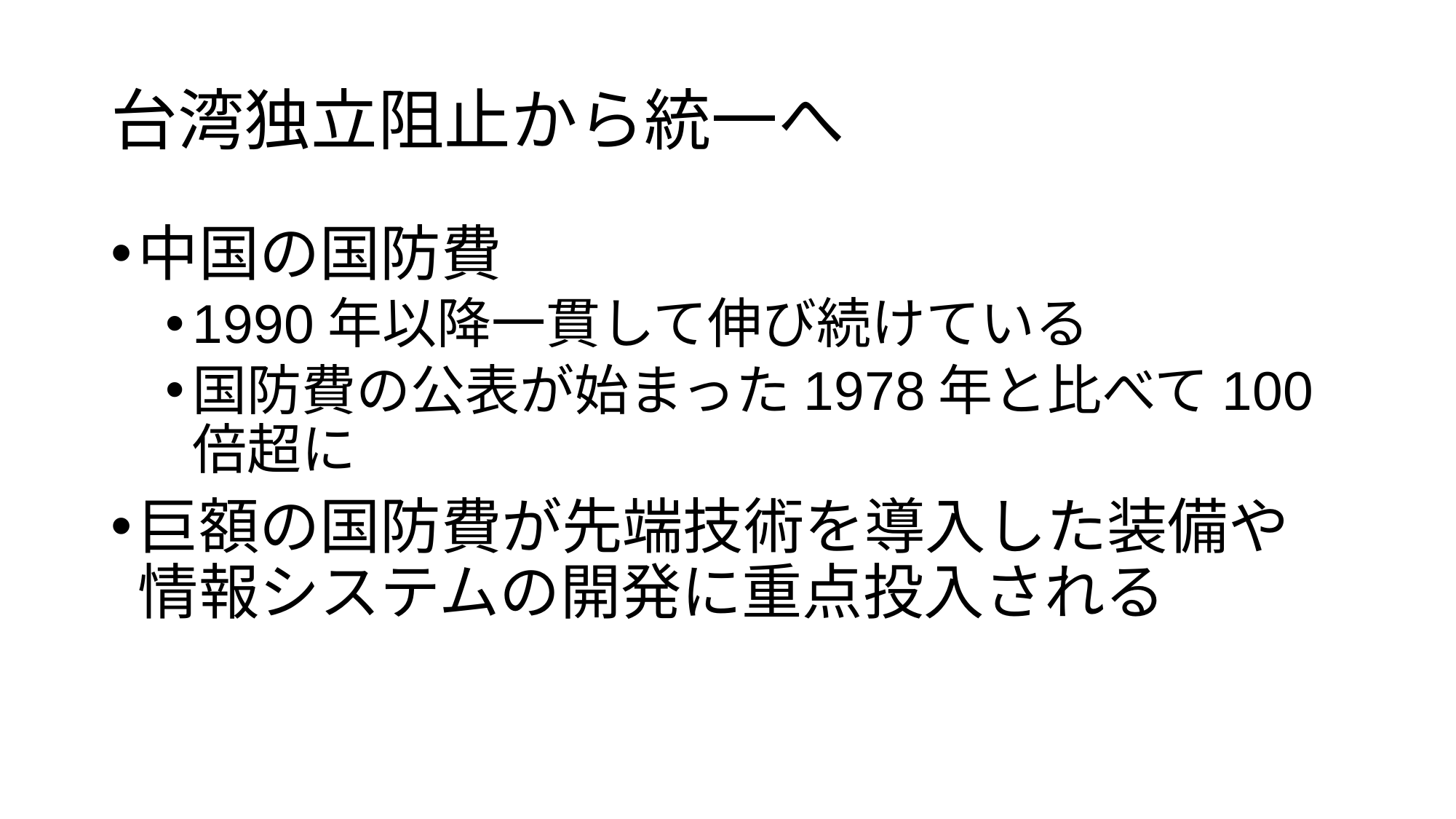

# 台湾独立阻止から統一へ
中国の国防費
1990年以降一貫して伸び続けている
国防費の公表が始まった1978年と比べて100倍超に
巨額の国防費が先端技術を導入した装備や情報システムの開発に重点投入される